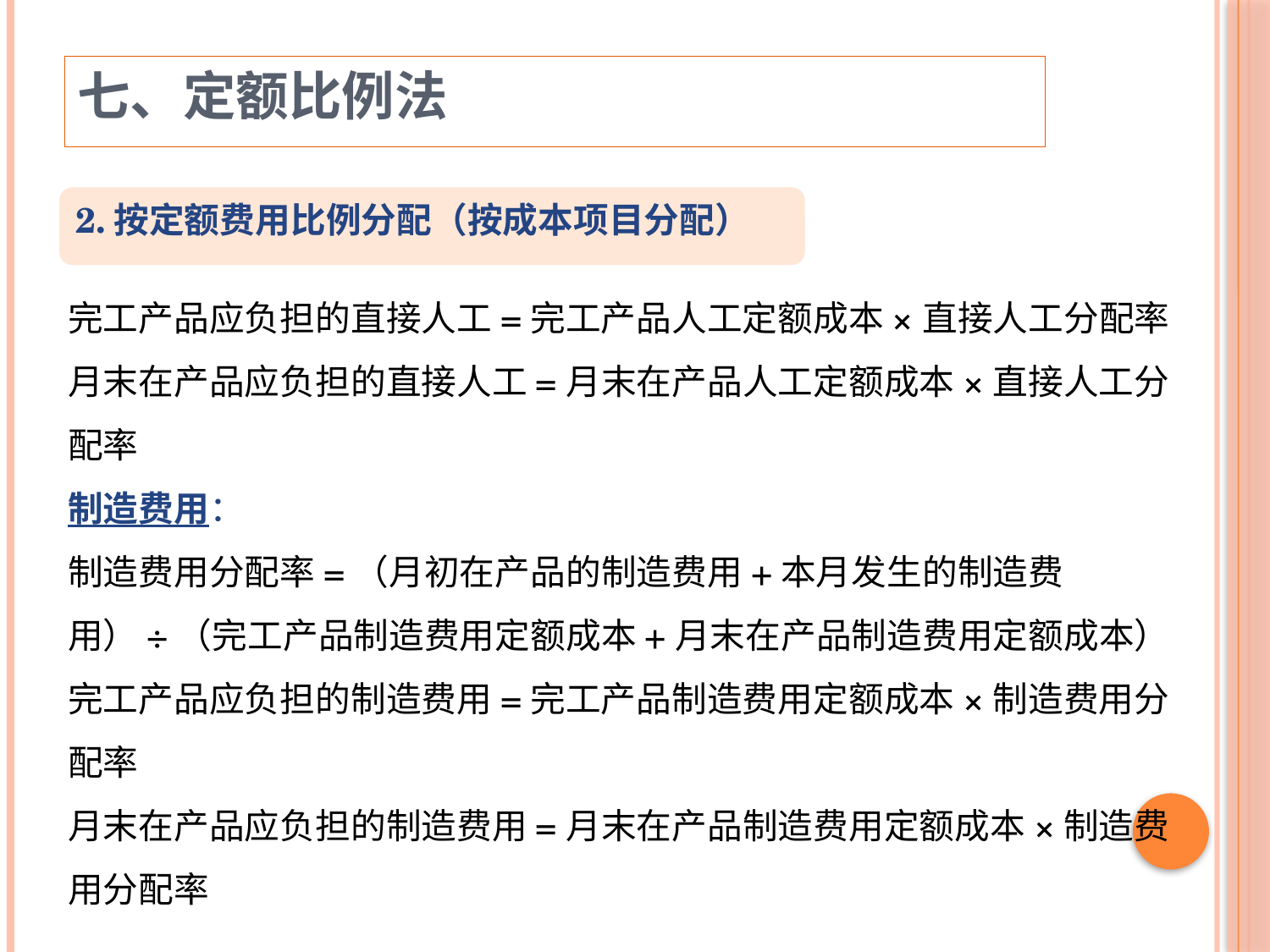

七、定额比例法
2.按定额费用比例分配（按成本项目分配）
完工产品应负担的直接人工=完工产品人工定额成本×直接人工分配率
月末在产品应负担的直接人工=月末在产品人工定额成本×直接人工分配率
制造费用：
制造费用分配率=（月初在产品的制造费用+本月发生的制造费用）÷（完工产品制造费用定额成本+月末在产品制造费用定额成本）
完工产品应负担的制造费用=完工产品制造费用定额成本×制造费用分配率
月末在产品应负担的制造费用=月末在产品制造费用定额成本×制造费用分配率